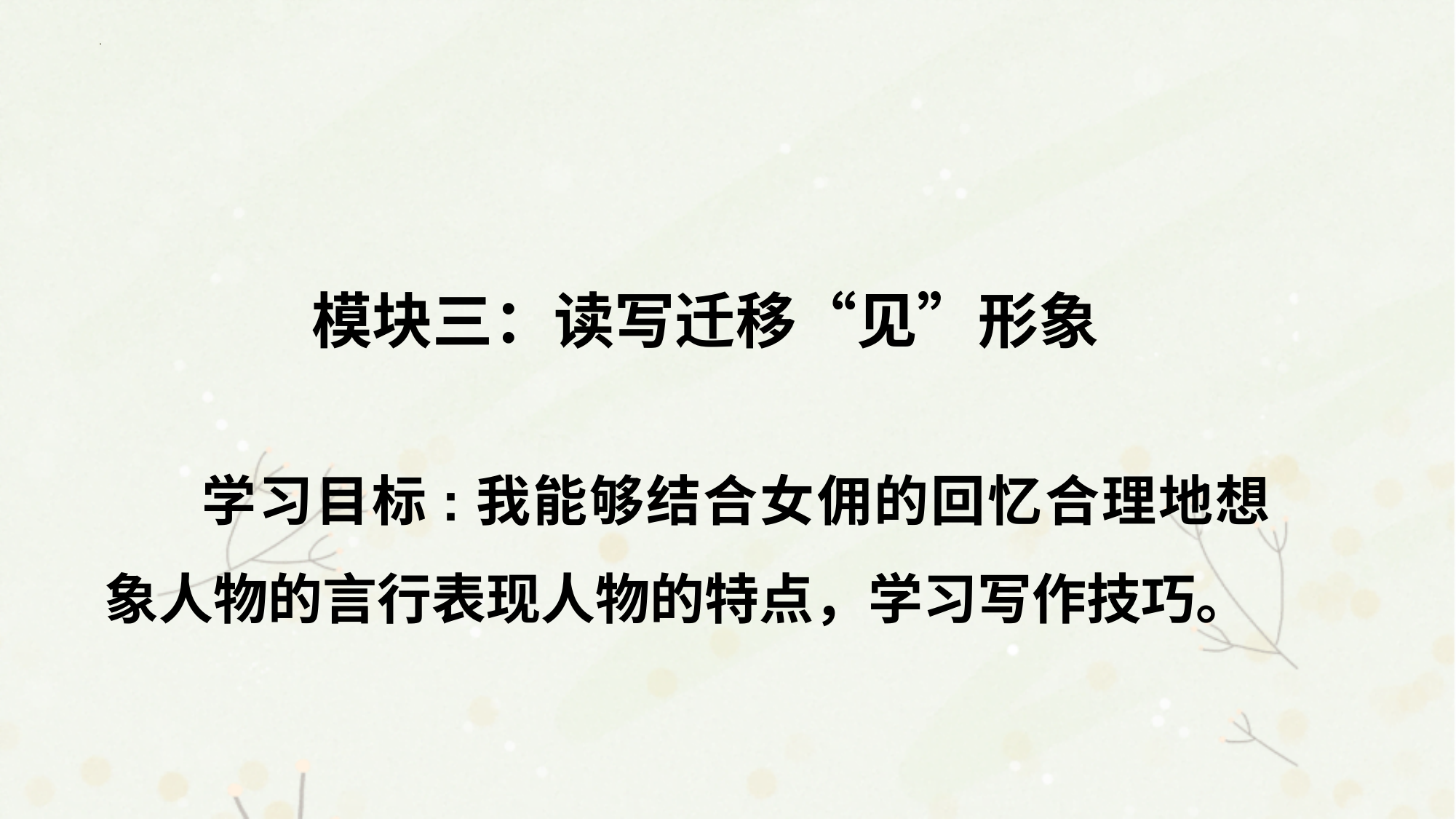

模块三：读写迁移“见”形象
学习目标:我能够结合女佣的回忆合理地想象人物的言行表现人物的特点，学习写作技巧。